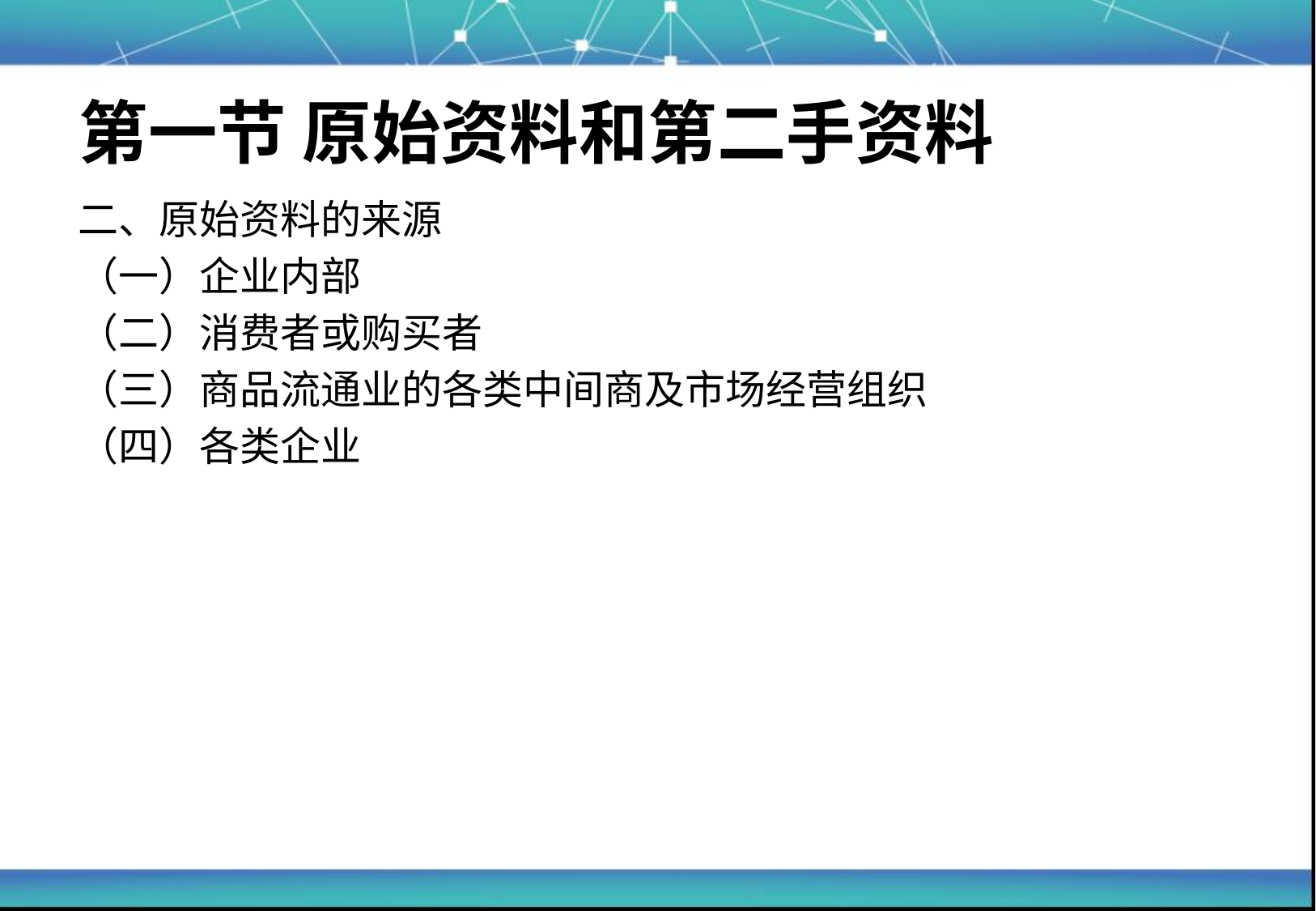

# 第一节 原始资料和第二手资料
二、原始资料的来源
（一）企业内部
（二）消费者或购买者
（三）商品流通业的各类中间商及市场经营组织
（四）各类企业